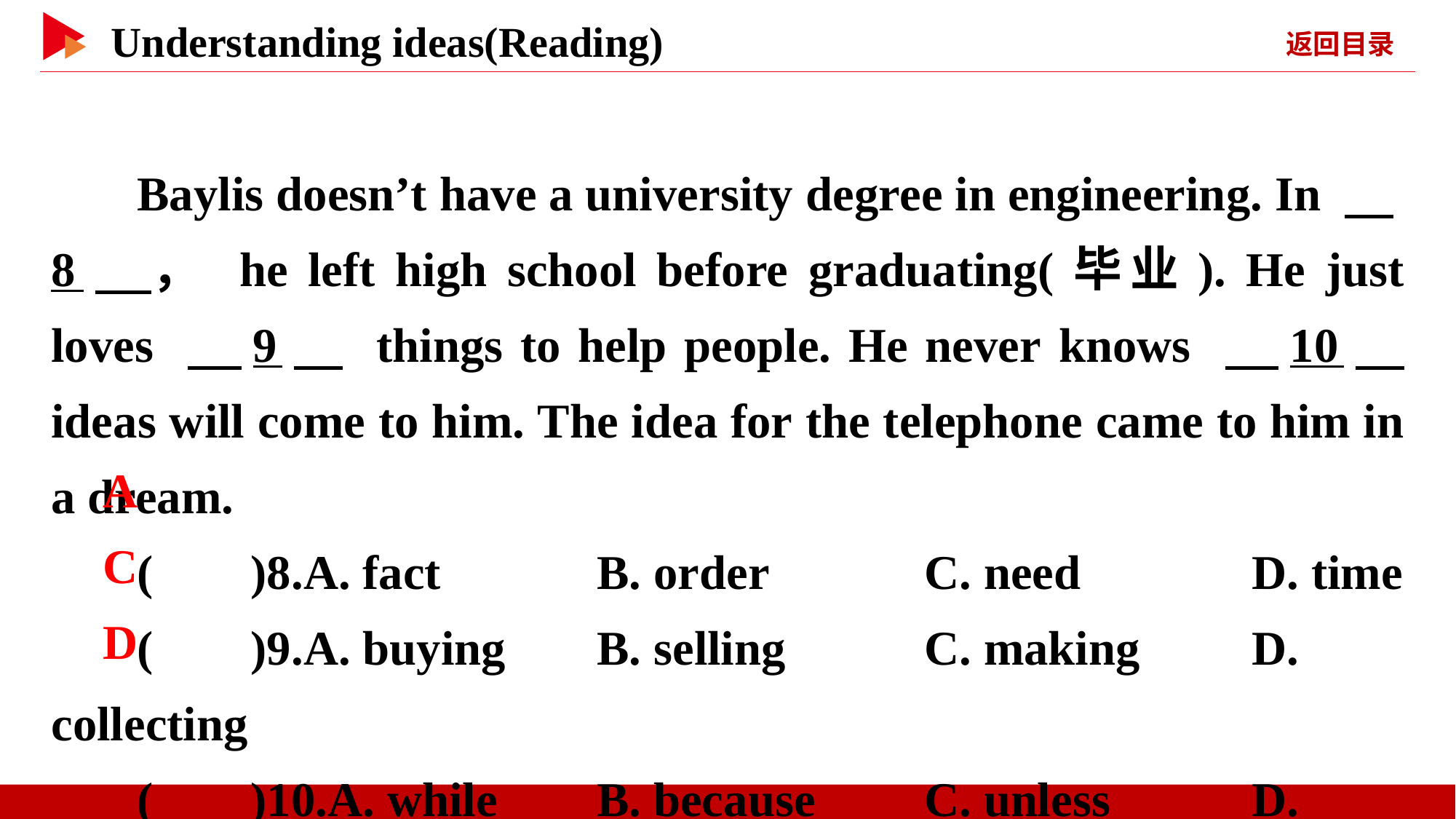

Baylis doesn’t have a university degree in engineering. In 　8　， he left high school before graduating(毕业). He just loves 　9　 things to help people. He never knows 　10　 ideas will come to him. The idea for the telephone came to him in a dream.
(        )8.A. fact		B. order		C. need		D. time
(        )9.A. buying	B. selling		C. making		D. collecting
(        )10.A. while	B. because	C. unless		D. when
   A
   C
   D